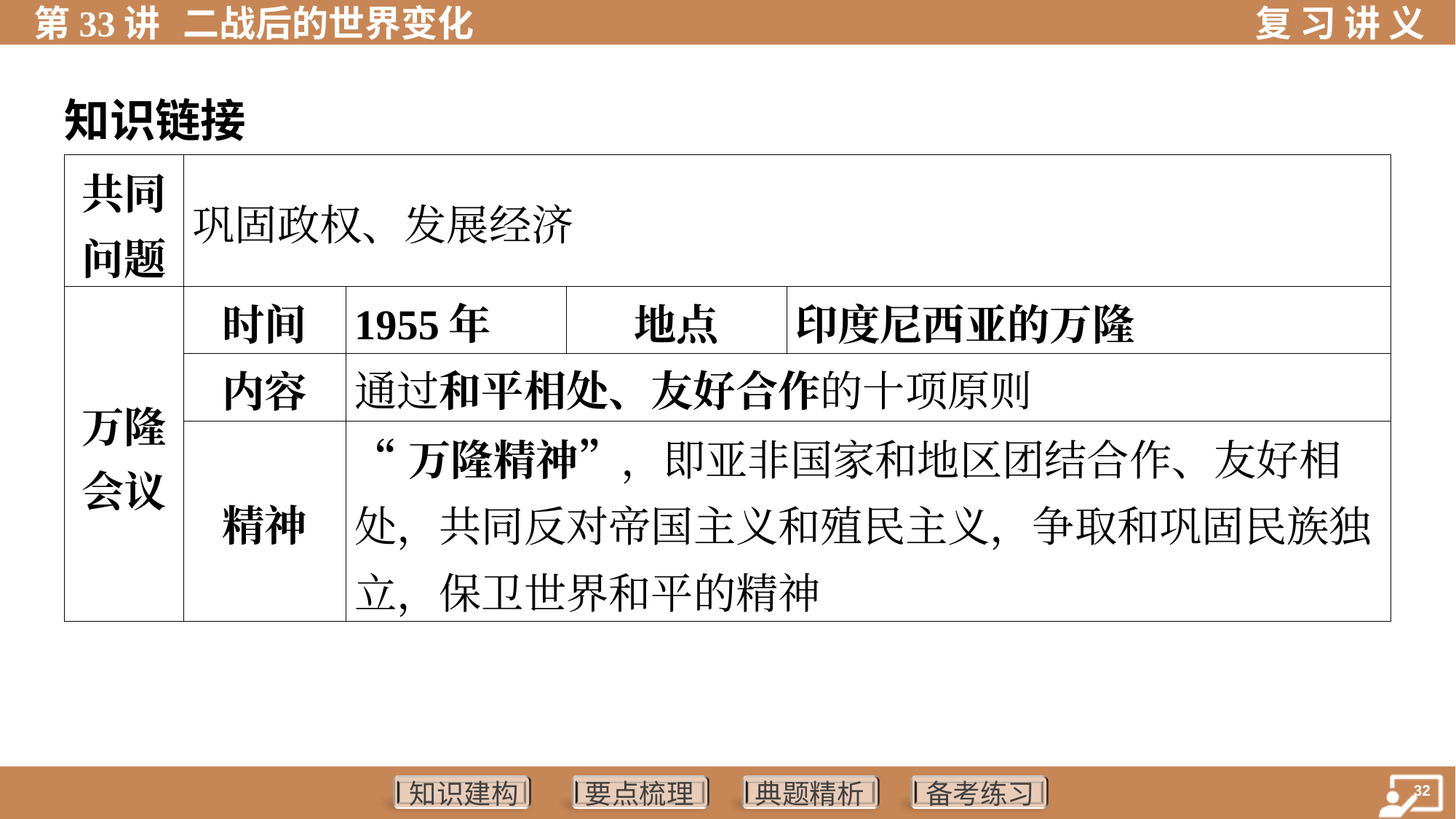

知识链接
| 共同 问题 | 巩固政权、发展经济 |  |  |  |  |
| --- | --- | --- | --- | --- | --- |
| 万隆 会议 | 时间 | 1955年 | 地点 | 印度尼西亚的万隆 |  |
|  | 内容 | 通过和平相处、友好合作的十项原则 |  |  |  |
|  | 精神 | “万隆精神”，即亚非国家和地区团结合作、友好相处，共同反对帝国主义和殖民主义，争取和巩固民族独立，保卫世界和平的精神 |  |  |  |